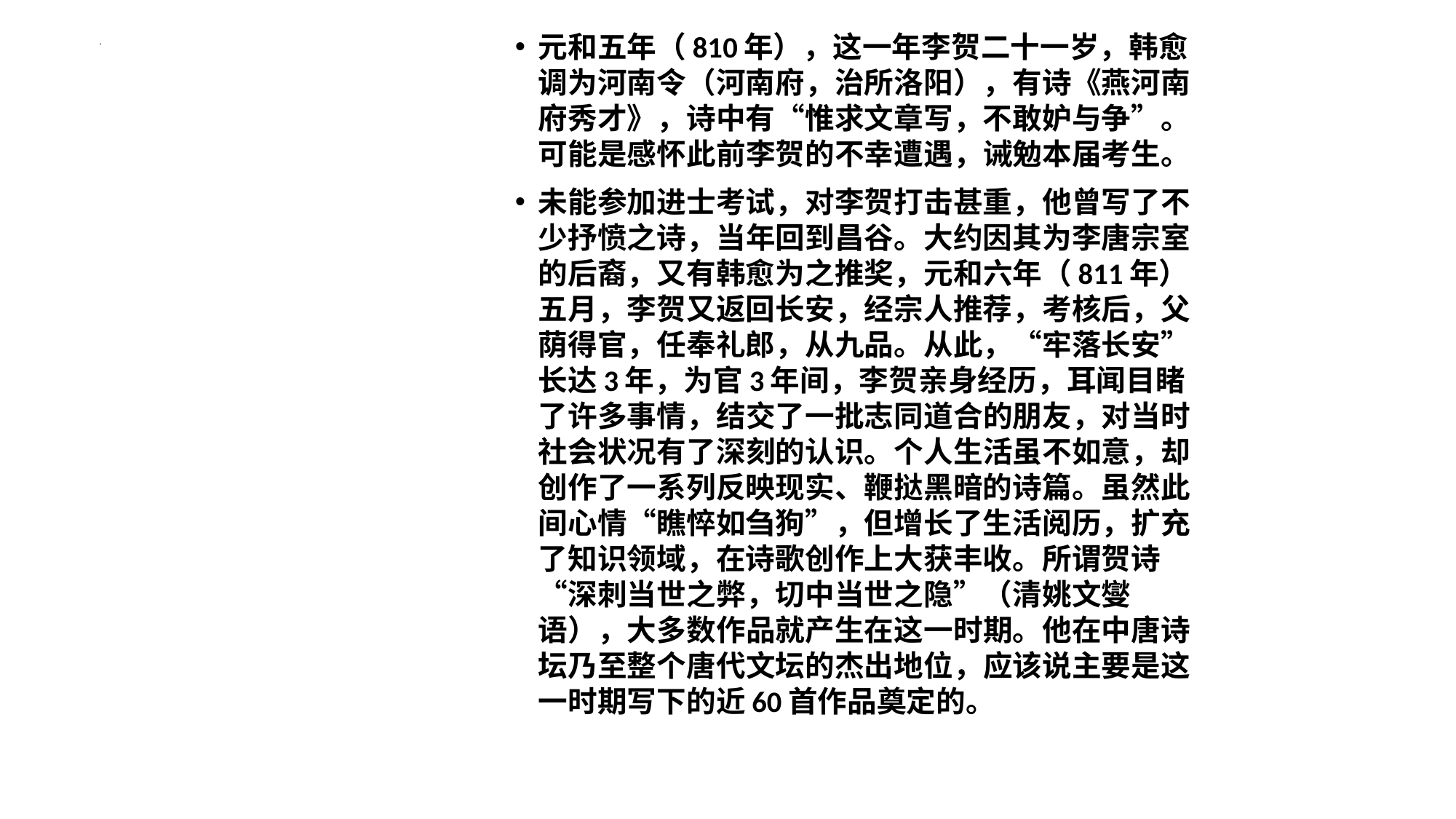

元和五年（810年），这一年李贺二十一岁，韩愈调为河南令（河南府，治所洛阳），有诗《燕河南府秀才》，诗中有“惟求文章写，不敢妒与争”。可能是感怀此前李贺的不幸遭遇，诫勉本届考生。
未能参加进士考试，对李贺打击甚重，他曾写了不少抒愤之诗，当年回到昌谷。大约因其为李唐宗室的后裔，又有韩愈为之推奖，元和六年（811年）五月，李贺又返回长安，经宗人推荐，考核后，父荫得官，任奉礼郎，从九品。从此，“牢落长安”长达3年，为官3年间，李贺亲身经历，耳闻目睹了许多事情，结交了一批志同道合的朋友，对当时社会状况有了深刻的认识。个人生活虽不如意，却创作了一系列反映现实、鞭挞黑暗的诗篇。虽然此间心情“瞧悴如刍狗”，但增长了生活阅历，扩充了知识领域，在诗歌创作上大获丰收。所谓贺诗“深刺当世之弊，切中当世之隐”（清姚文燮语），大多数作品就产生在这一时期。他在中唐诗坛乃至整个唐代文坛的杰出地位，应该说主要是这一时期写下的近60首作品奠定的。